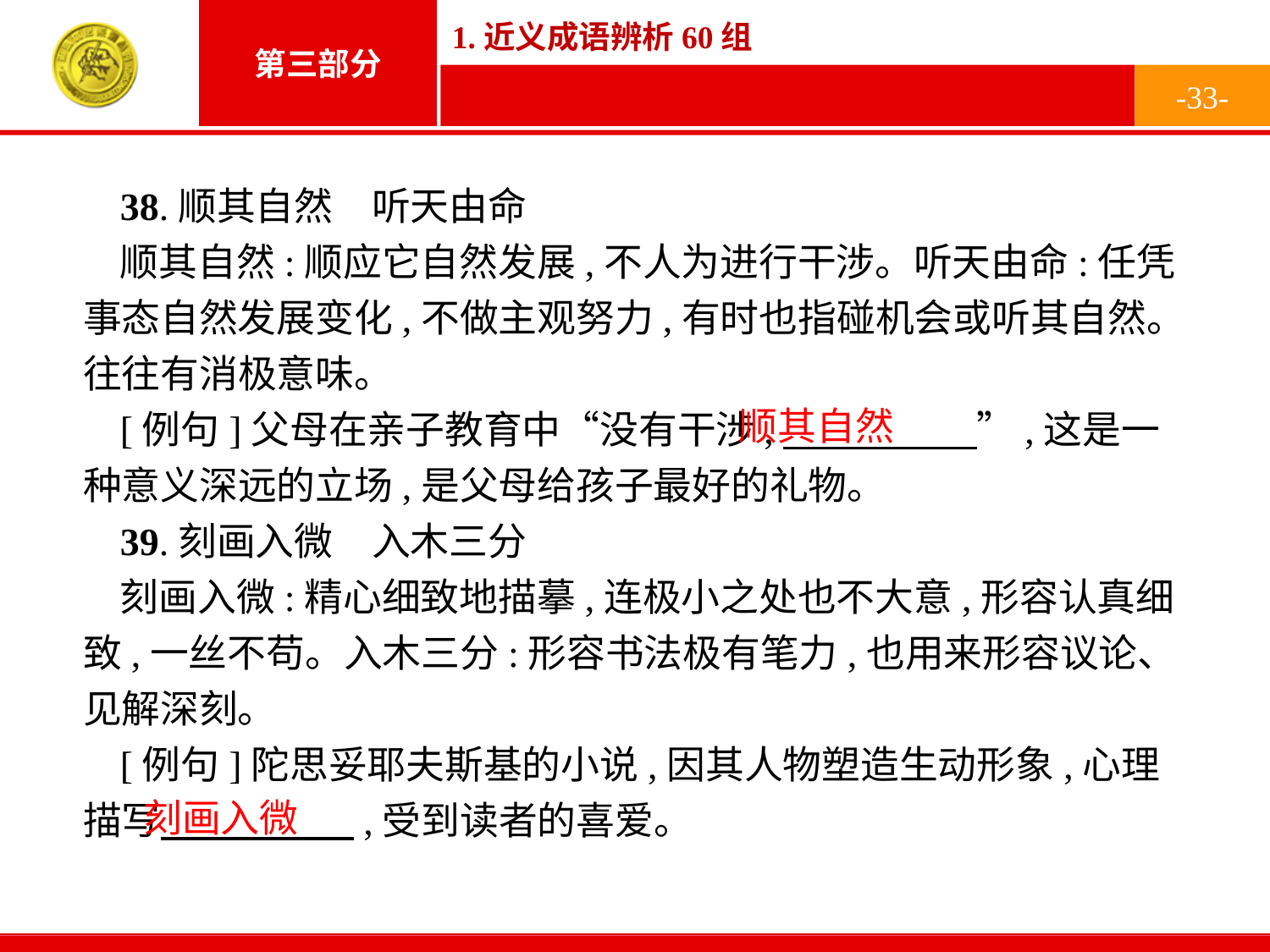

-33-
38.顺其自然　听天由命
顺其自然:顺应它自然发展,不人为进行干涉。听天由命:任凭事态自然发展变化,不做主观努力,有时也指碰机会或听其自然。往往有消极意味。
[例句]父母在亲子教育中“没有干涉,　　　　　”,这是一种意义深远的立场,是父母给孩子最好的礼物。
39.刻画入微　入木三分
刻画入微:精心细致地描摹,连极小之处也不大意,形容认真细致,一丝不苟。入木三分:形容书法极有笔力,也用来形容议论、见解深刻。
[例句]陀思妥耶夫斯基的小说,因其人物塑造生动形象,心理描写　　　　　,受到读者的喜爱。
顺其自然
刻画入微